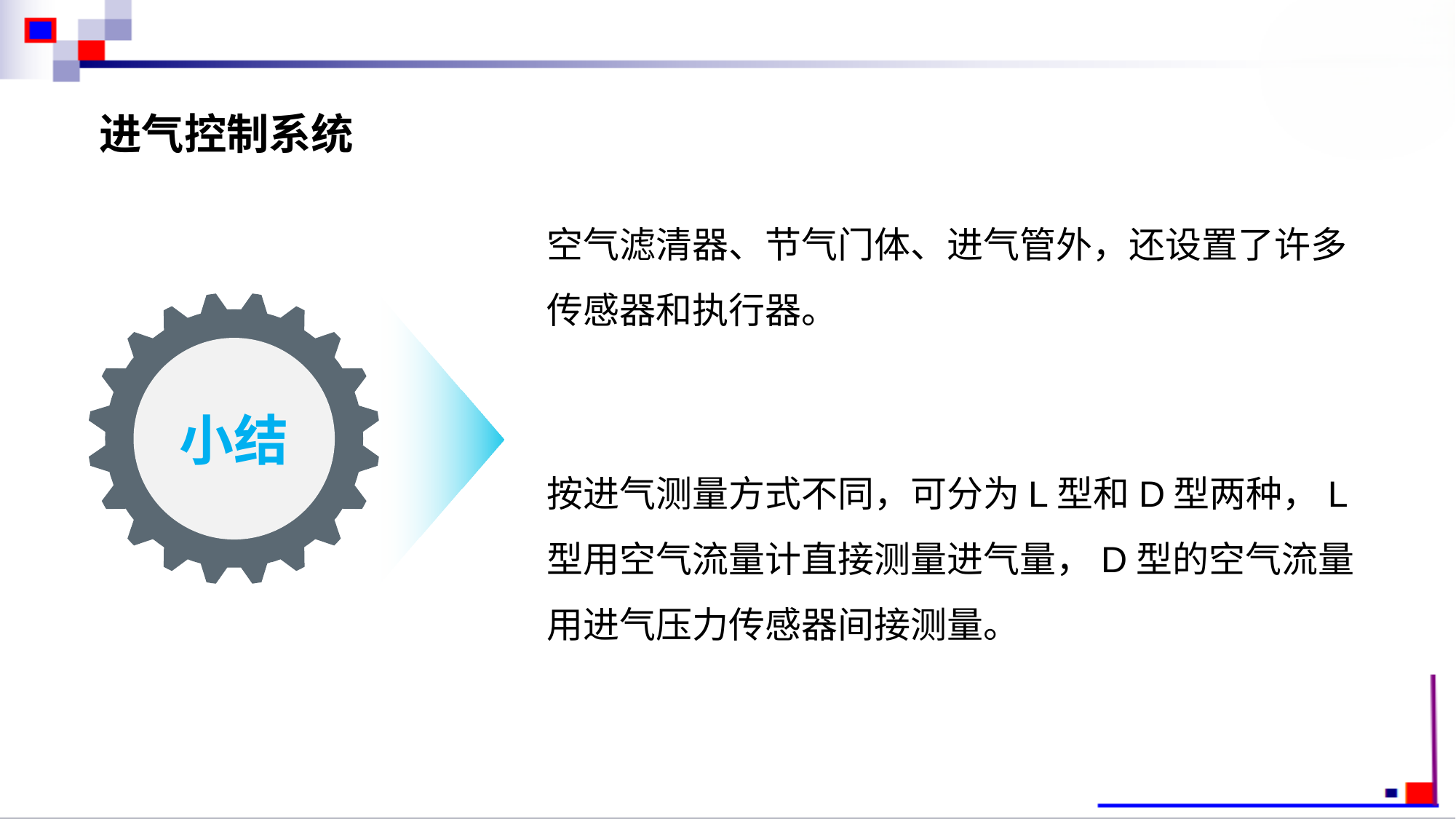

进气控制系统
空气滤清器、节气门体、进气管外，还设置了许多传感器和执行器。

小结

按进气测量方式不同，可分为L型和D型两种，L型用空气流量计直接测量进气量，D型的空气流量用进气压力传感器间接测量。